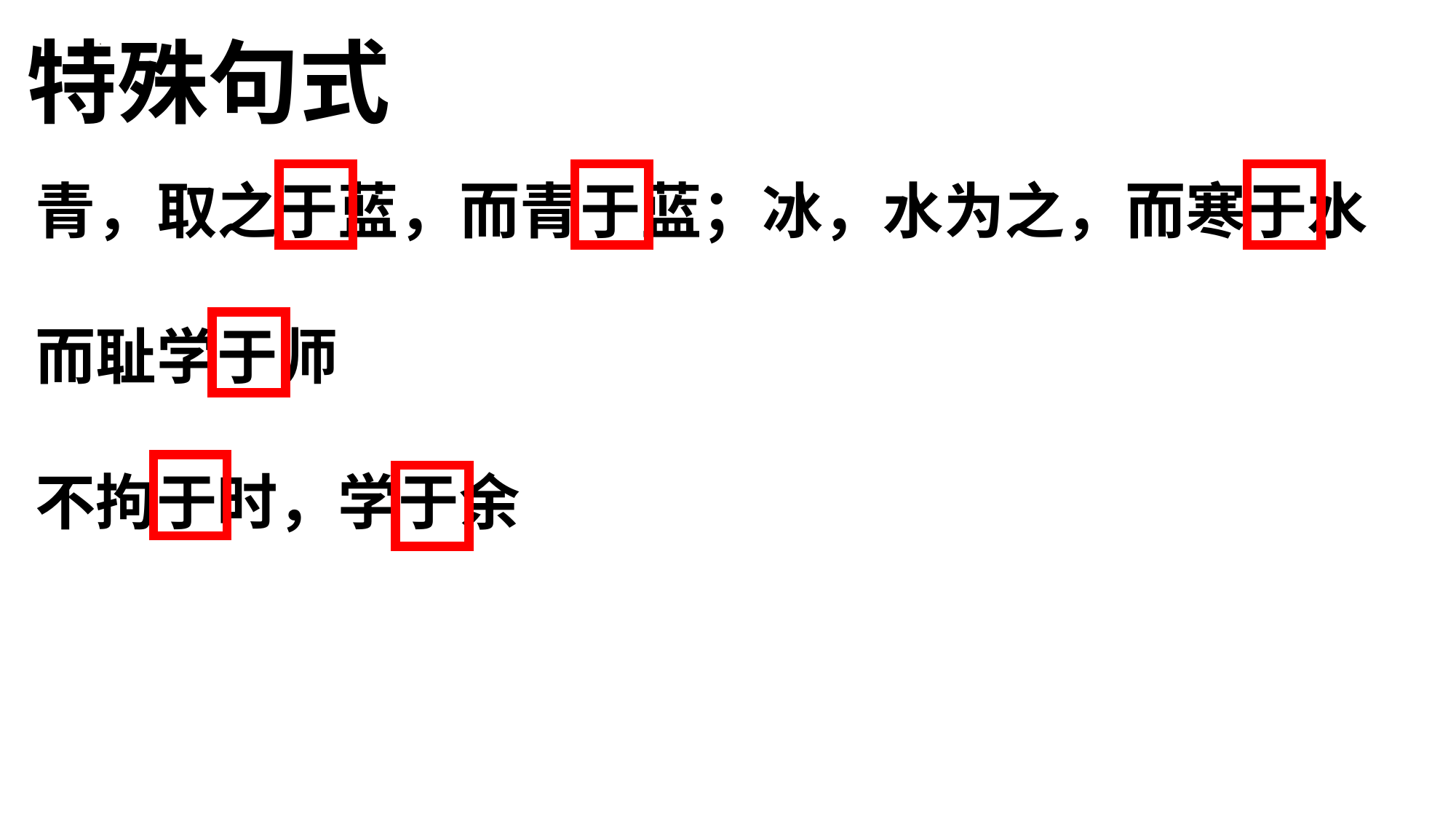

特殊句式

青，取之于蓝，而青于蓝；冰，水为之，而寒于水

而耻学于师

不拘于时，学于余